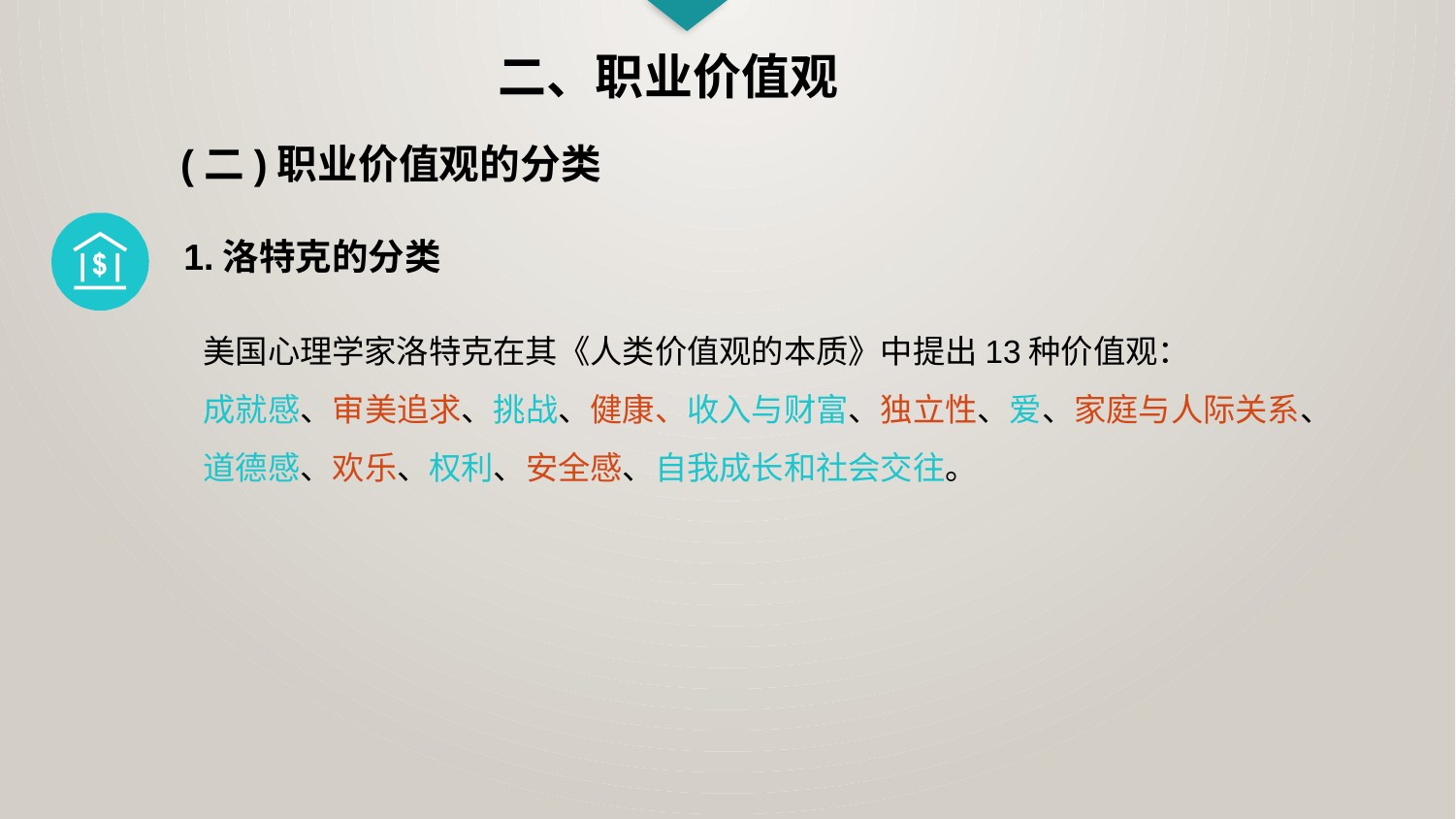

二、职业价值观
(二)职业价值观的分类

1.洛特克的分类

美国心理学家洛特克在其《人类价值观的本质》中提出13种价值观：
成就感、审美追求、挑战、健康、收入与财富、独立性、爱、家庭与人际关系、道德感、欢乐、权利、安全感、自我成长和社会交往。
64